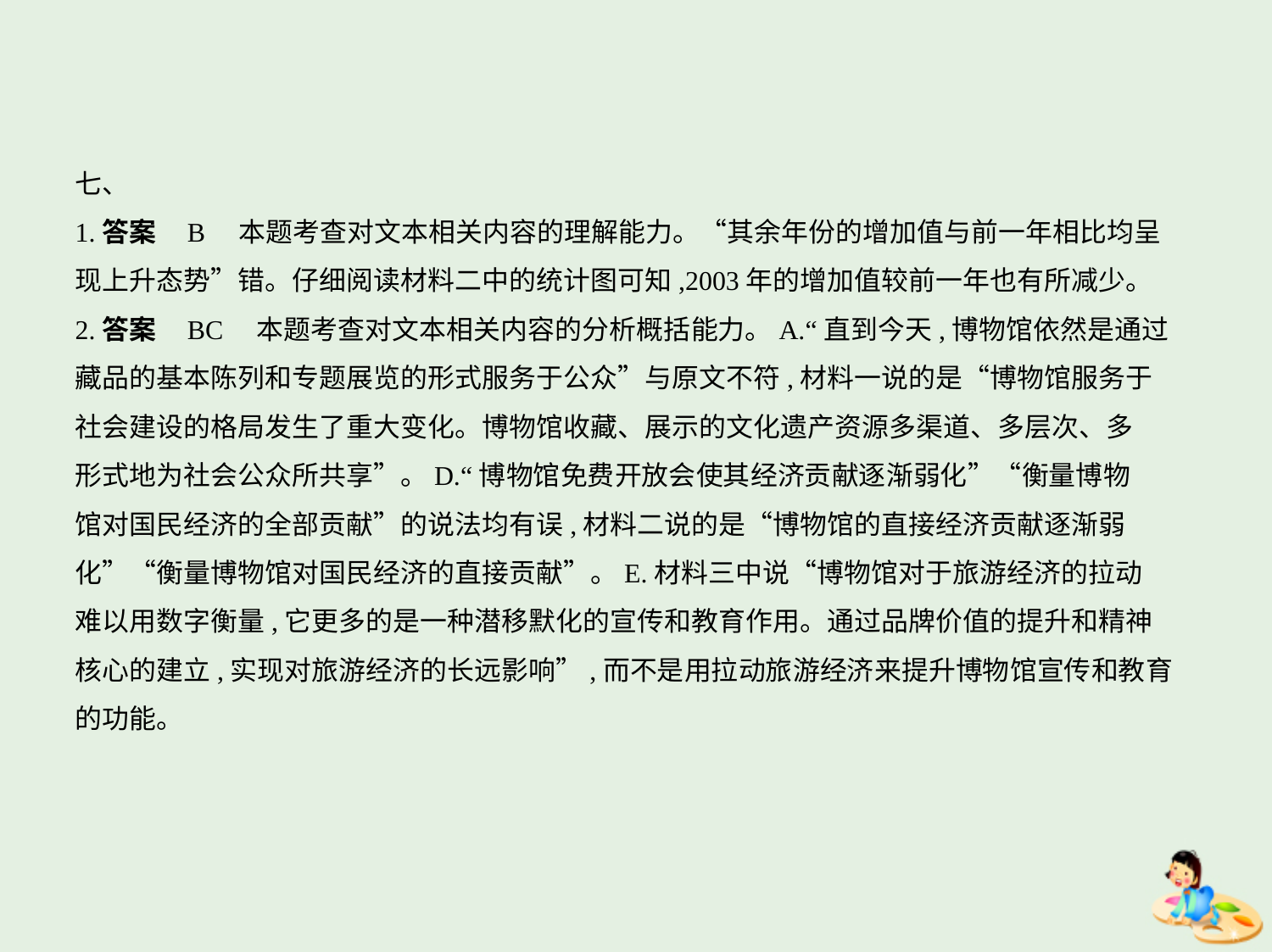

七、
1.答案    B　本题考查对文本相关内容的理解能力。“其余年份的增加值与前一年相比均呈
现上升态势”错。仔细阅读材料二中的统计图可知,2003年的增加值较前一年也有所减少。
2.答案    BC    本题考查对文本相关内容的分析概括能力。A.“直到今天,博物馆依然是通过
藏品的基本陈列和专题展览的形式服务于公众”与原文不符,材料一说的是“博物馆服务于
社会建设的格局发生了重大变化。博物馆收藏、展示的文化遗产资源多渠道、多层次、多
形式地为社会公众所共享”。D.“博物馆免费开放会使其经济贡献逐渐弱化”“衡量博物
馆对国民经济的全部贡献”的说法均有误,材料二说的是“博物馆的直接经济贡献逐渐弱
化”“衡量博物馆对国民经济的直接贡献”。E.材料三中说“博物馆对于旅游经济的拉动
难以用数字衡量,它更多的是一种潜移默化的宣传和教育作用。通过品牌价值的提升和精神
核心的建立,实现对旅游经济的长远影响”,而不是用拉动旅游经济来提升博物馆宣传和教育
的功能。